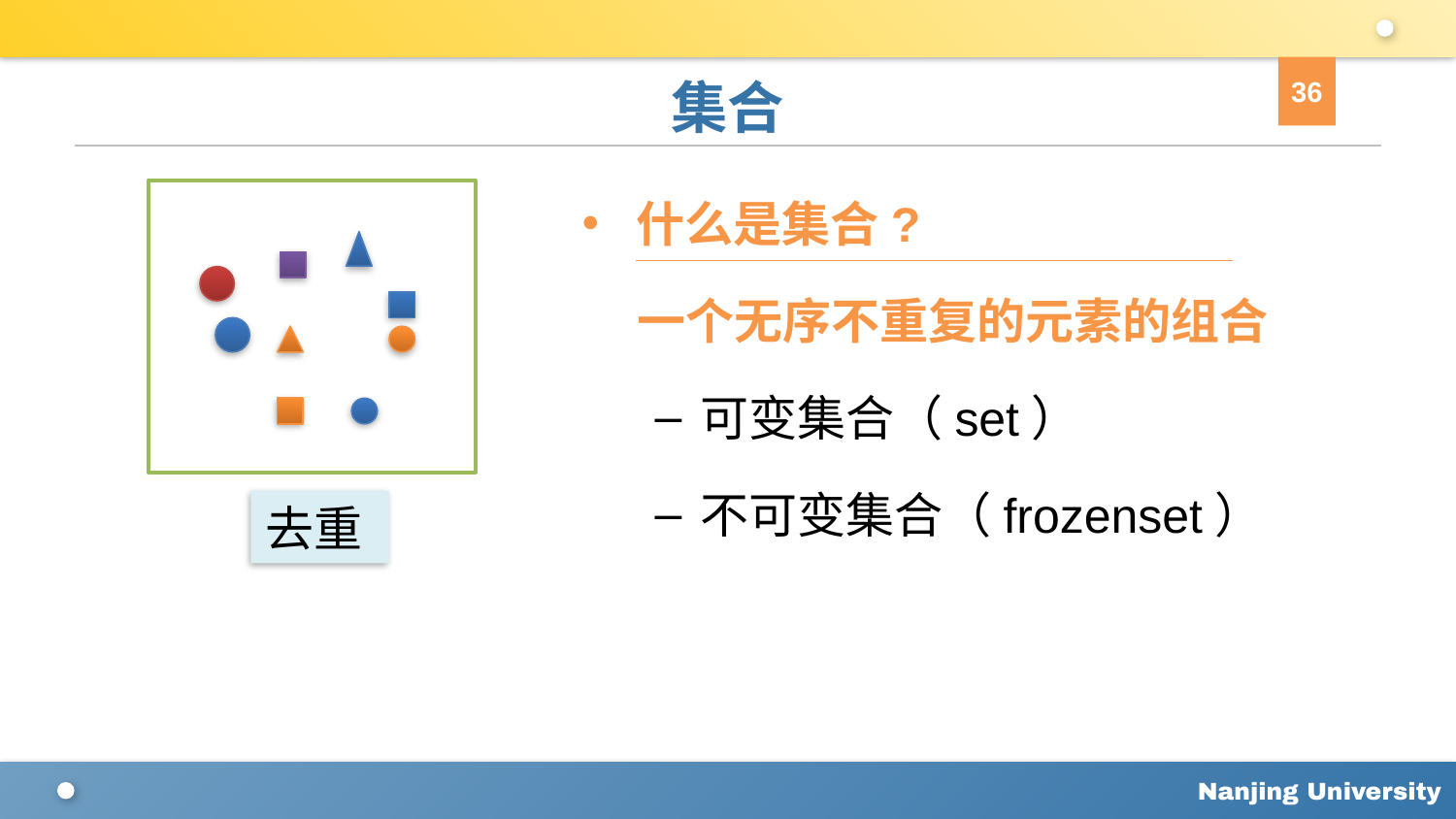

36
# 集合
什么是集合?
    一个无序不重复的元素的组合
可变集合（set）
不可变集合（frozenset）

去重